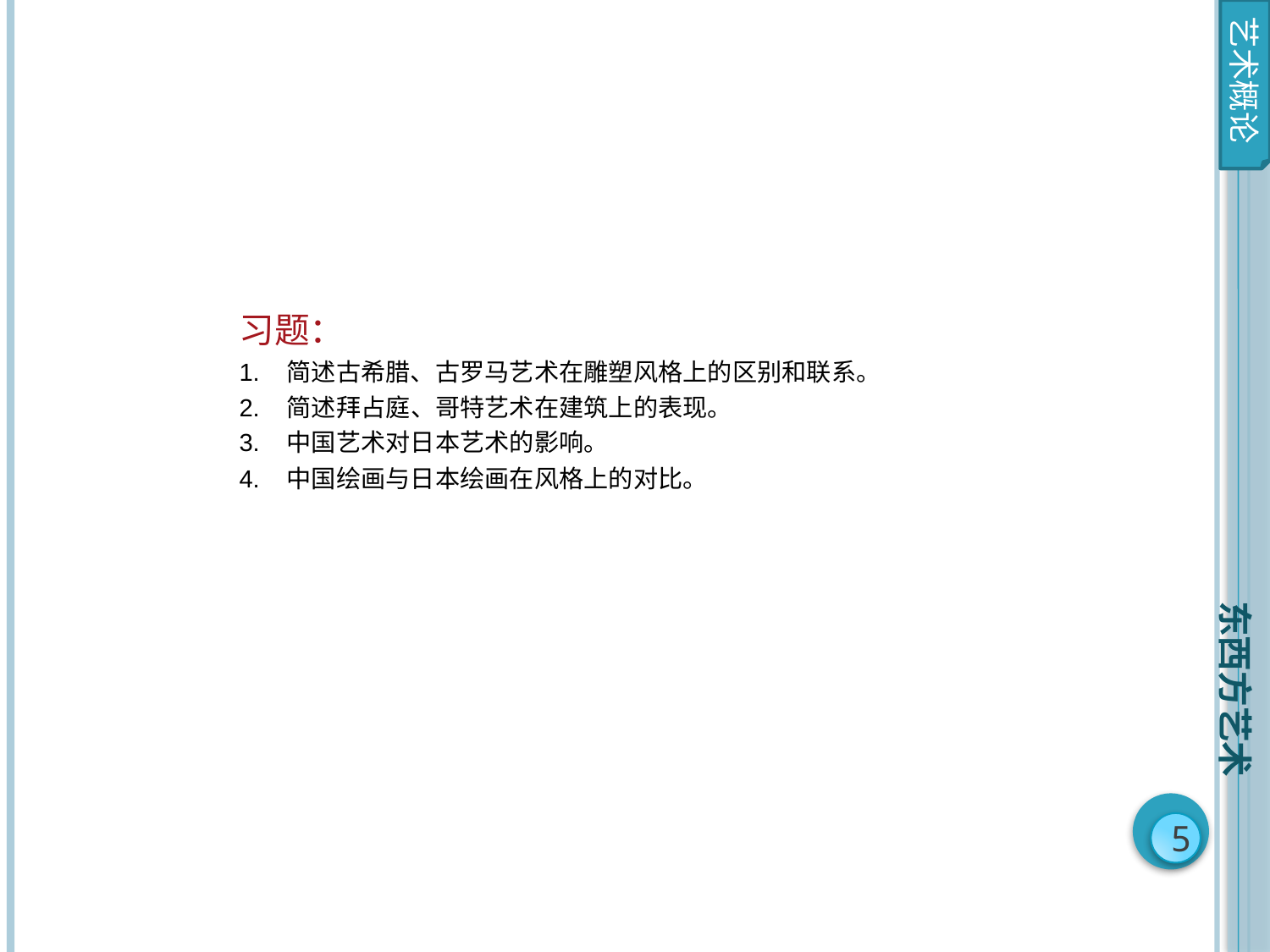

艺术概论
习题：
简述古希腊、古罗马艺术在雕塑风格上的区别和联系。
简述拜占庭、哥特艺术在建筑上的表现。
中国艺术对日本艺术的影响。
中国绘画与日本绘画在风格上的对比。

东西方艺术
5